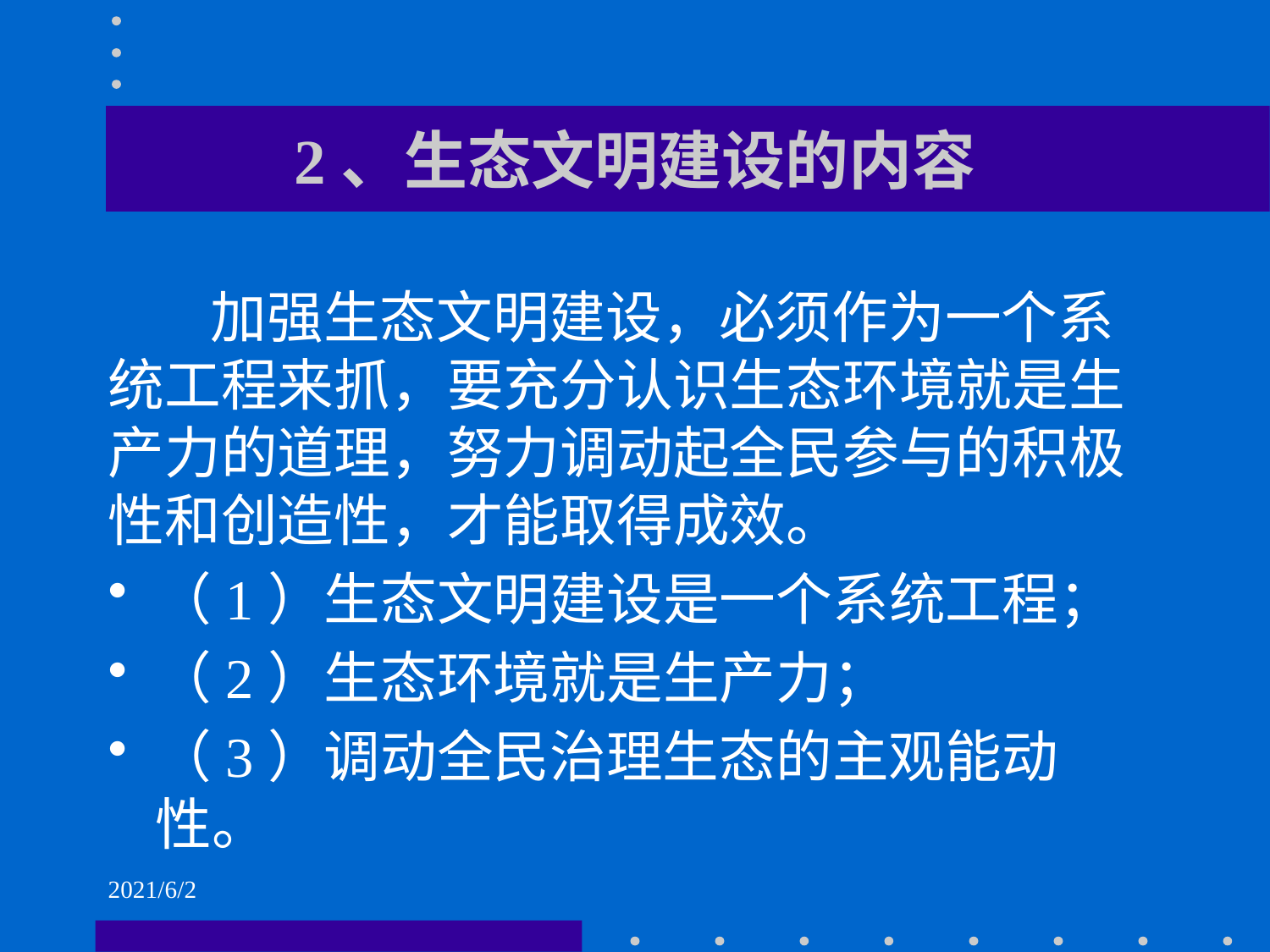

# 2、生态文明建设的内容
       加强生态文明建设，必须作为一个系统工程来抓，要充分认识生态环境就是生产力的道理，努力调动起全民参与的积极性和创造性，才能取得成效。
（1）生态文明建设是一个系统工程；
（2）生态环境就是生产力；
（3）调动全民治理生态的主观能动性。

2021/6/2